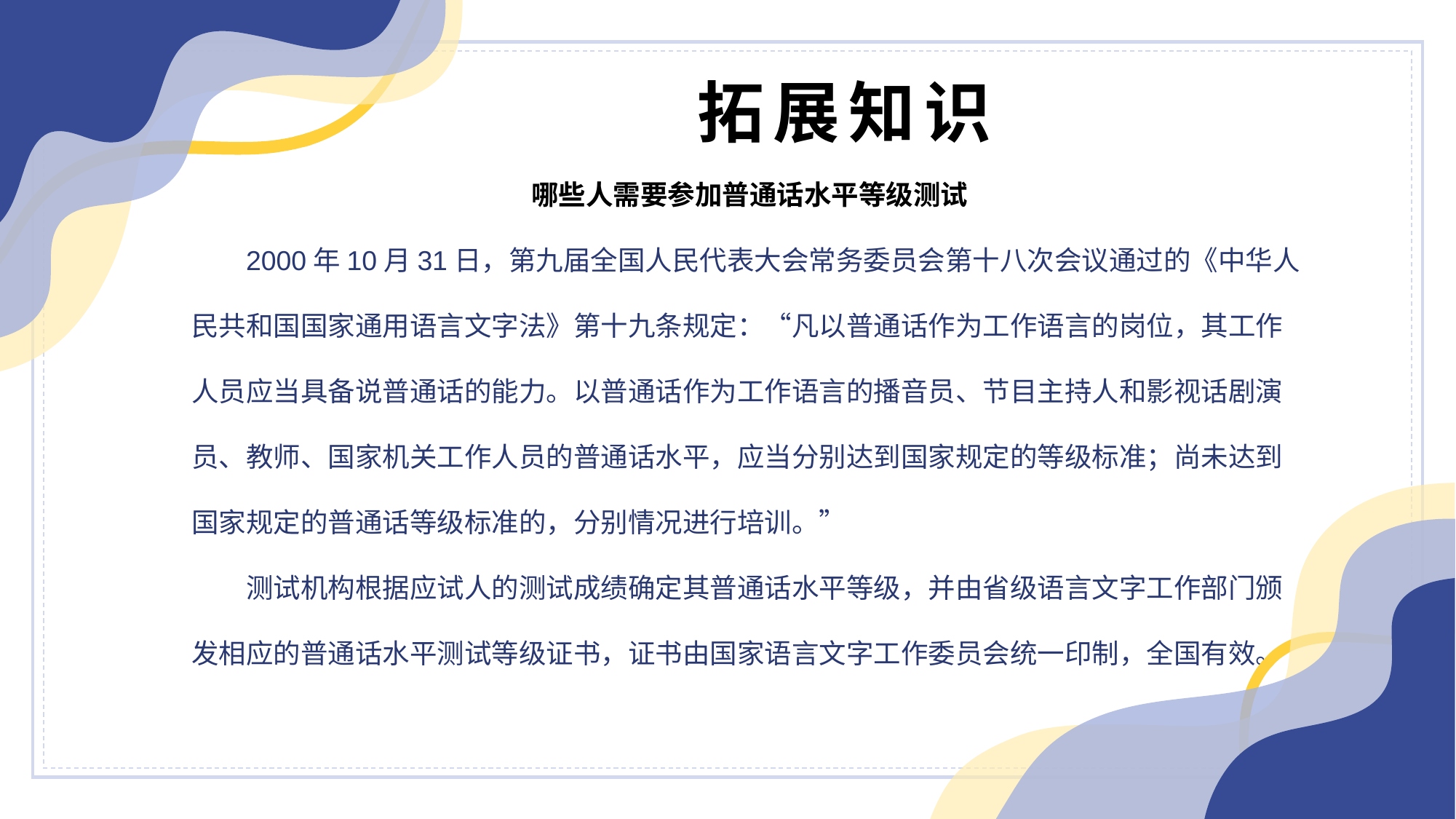

拓展知识
哪些人需要参加普通话水平等级测试
2000年10月31日，第九届全国人民代表大会常务委员会第十八次会议通过的《中华人民共和国国家通用语言文字法》第十九条规定：“凡以普通话作为工作语言的岗位，其工作人员应当具备说普通话的能力。以普通话作为工作语言的播音员、节目主持人和影视话剧演员、教师、国家机关工作人员的普通话水平，应当分别达到国家规定的等级标准；尚未达到国家规定的普通话等级标准的，分别情况进行培训。”
测试机构根据应试人的测试成绩确定其普通话水平等级，并由省级语言文字工作部门颁发相应的普通话水平测试等级证书，证书由国家语言文字工作委员会统一印制，全国有效。